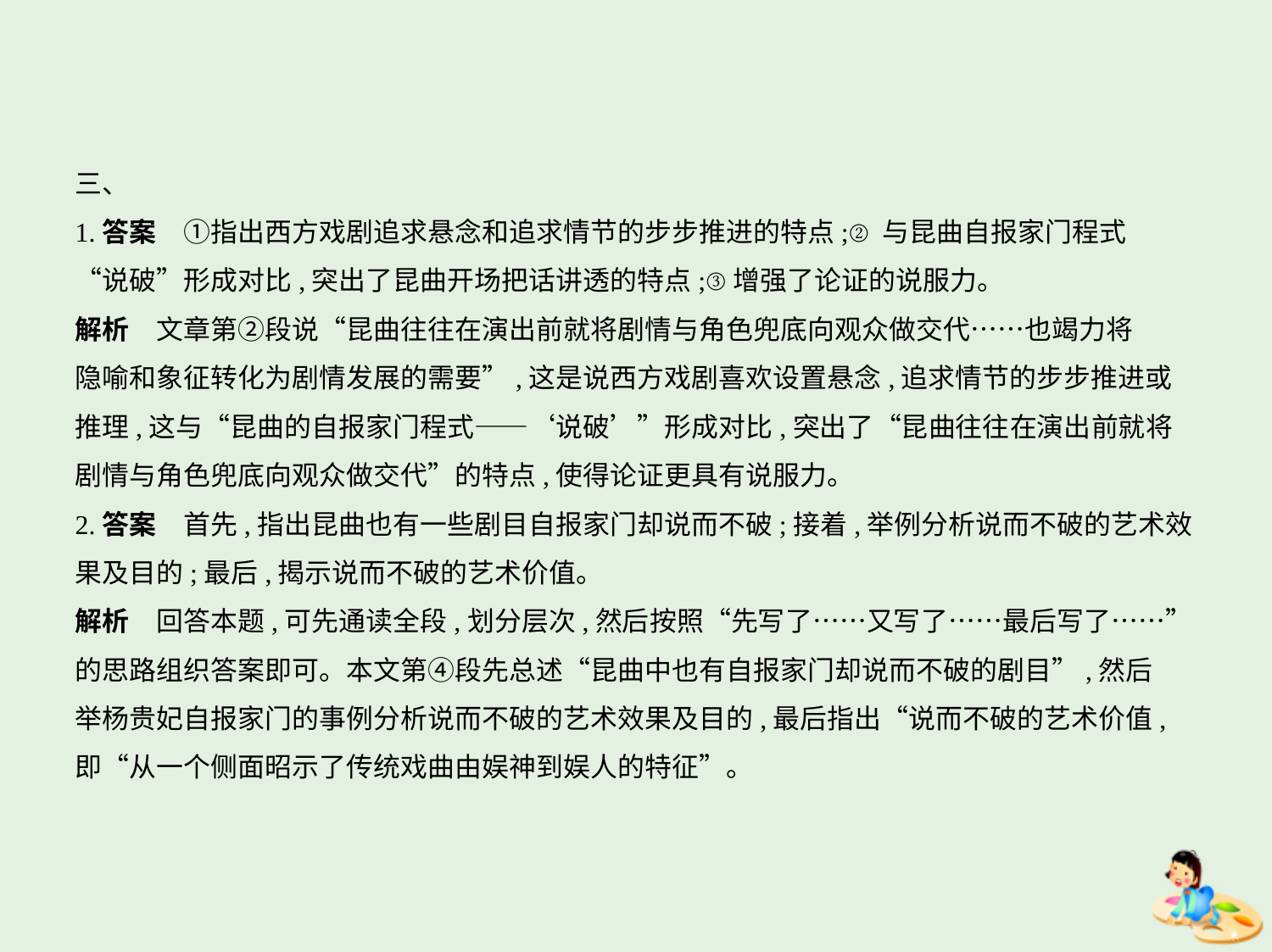

三、
1.答案　①指出西方戏剧追求悬念和追求情节的步步推进的特点;②与昆曲自报家门程式
“说破”形成对比,突出了昆曲开场把话讲透的特点;③增强了论证的说服力。
解析　文章第②段说“昆曲往往在演出前就将剧情与角色兜底向观众做交代……也竭力将
隐喻和象征转化为剧情发展的需要”,这是说西方戏剧喜欢设置悬念,追求情节的步步推进或
推理,这与“昆曲的自报家门程式——‘说破’”形成对比,突出了“昆曲往往在演出前就将
剧情与角色兜底向观众做交代”的特点,使得论证更具有说服力。
2.答案　首先,指出昆曲也有一些剧目自报家门却说而不破;接着,举例分析说而不破的艺术效
果及目的;最后,揭示说而不破的艺术价值。
解析　回答本题,可先通读全段,划分层次,然后按照“先写了……又写了……最后写了……”
的思路组织答案即可。本文第④段先总述“昆曲中也有自报家门却说而不破的剧目”,然后
举杨贵妃自报家门的事例分析说而不破的艺术效果及目的,最后指出“说而不破的艺术价值,
即“从一个侧面昭示了传统戏曲由娱神到娱人的特征”。